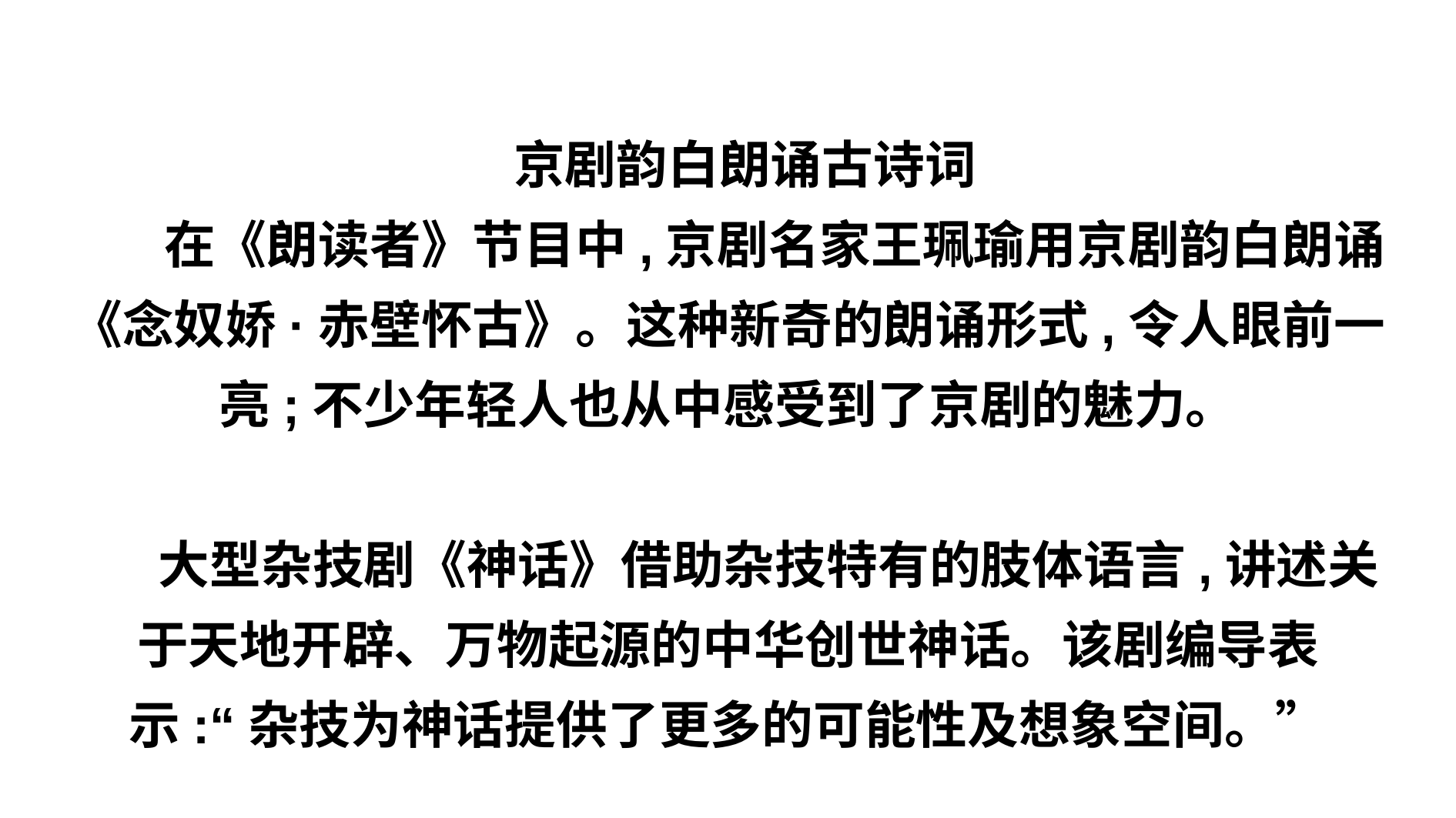

京剧韵白朗诵古诗词
    在《朗读者》节目中,京剧名家王珮瑜用京剧韵白朗诵《念奴娇·赤壁怀古》。这种新奇的朗诵形式,令人眼前一亮;不少年轻人也从中感受到了京剧的魅力。

   大型杂技剧《神话》借助杂技特有的肢体语言,讲述关于天地开辟、万物起源的中华创世神话。该剧编导表示:“杂技为神话提供了更多的可能性及想象空间。”